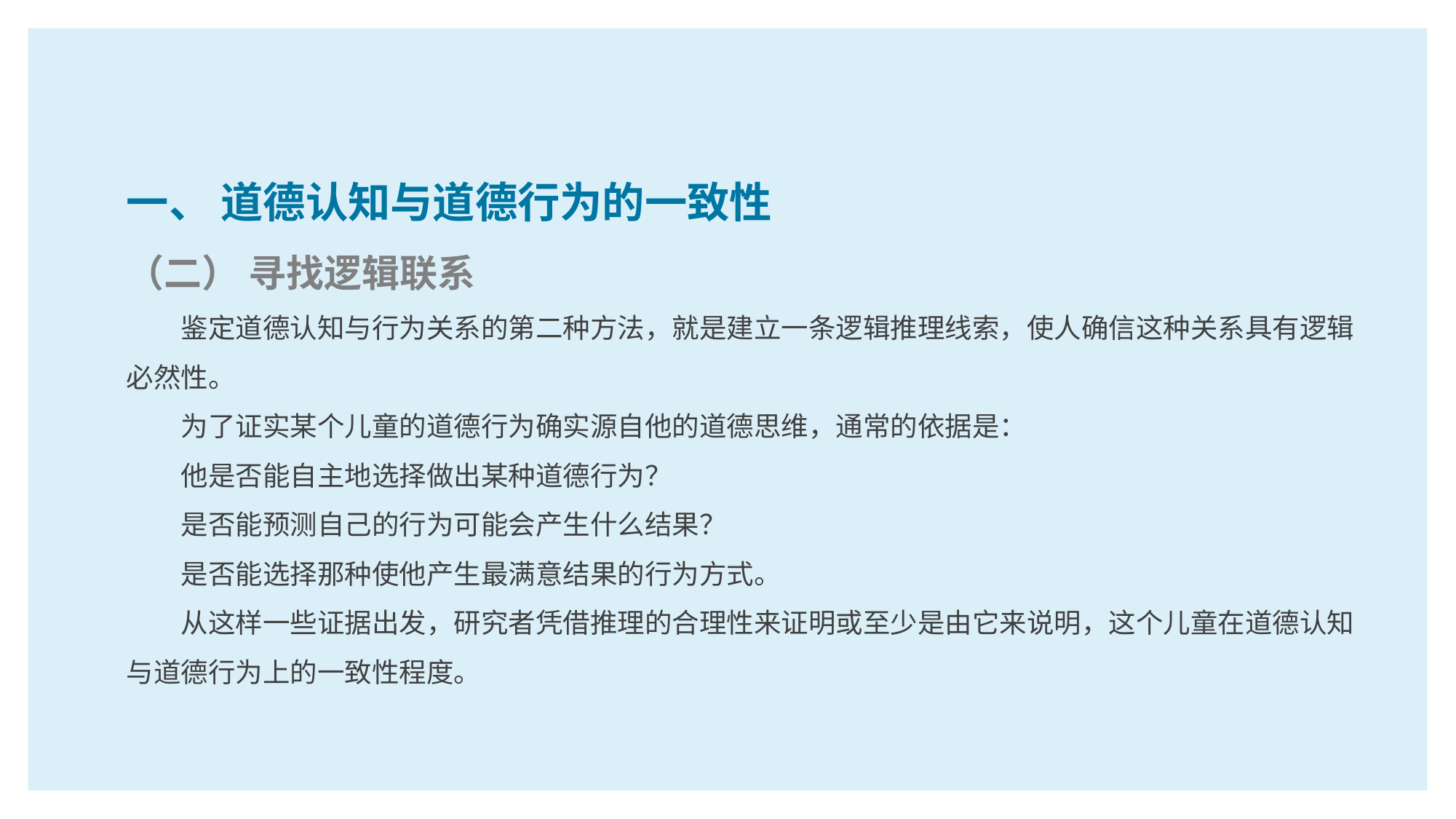

一、 道德认知与道德行为的一致性
（二） 寻找逻辑联系
鉴定道德认知与行为关系的第二种方法，就是建立一条逻辑推理线索，使人确信这种关系具有逻辑必然性。
为了证实某个儿童的道德行为确实源自他的道德思维，通常的依据是：
他是否能自主地选择做出某种道德行为？
是否能预测自己的行为可能会产生什么结果？
是否能选择那种使他产生最满意结果的行为方式。
从这样一些证据出发，研究者凭借推理的合理性来证明或至少是由它来说明，这个儿童在道德认知与道德行为上的一致性程度。